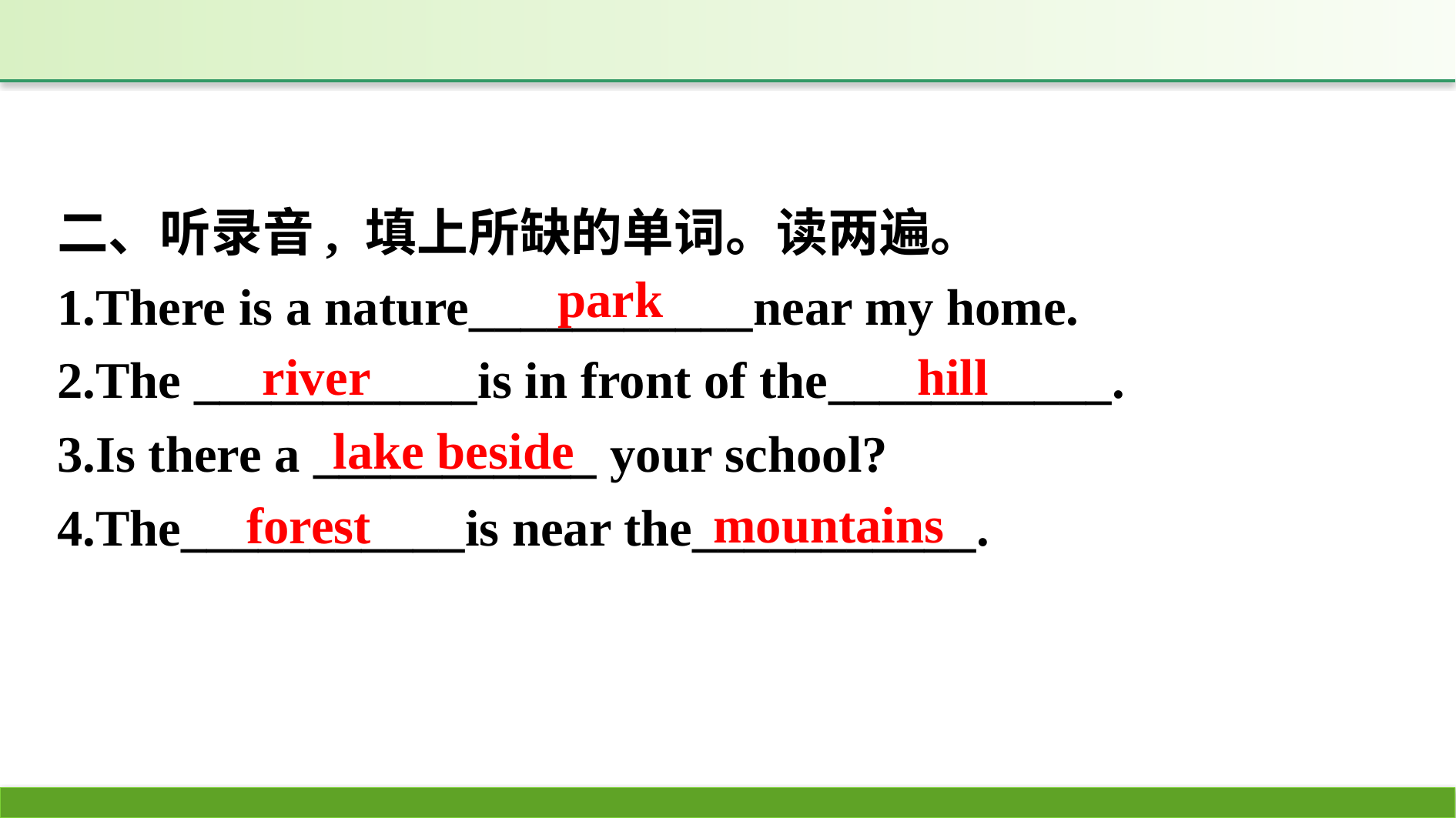

二、听录音, 填上所缺的单词。读两遍。
1.There is a nature___________near my home.
2.The ___________is in front of the___________.
3.Is there a ___________ your school?
4.The___________is near the___________.
park
river
hill
lake beside
mountains
forest